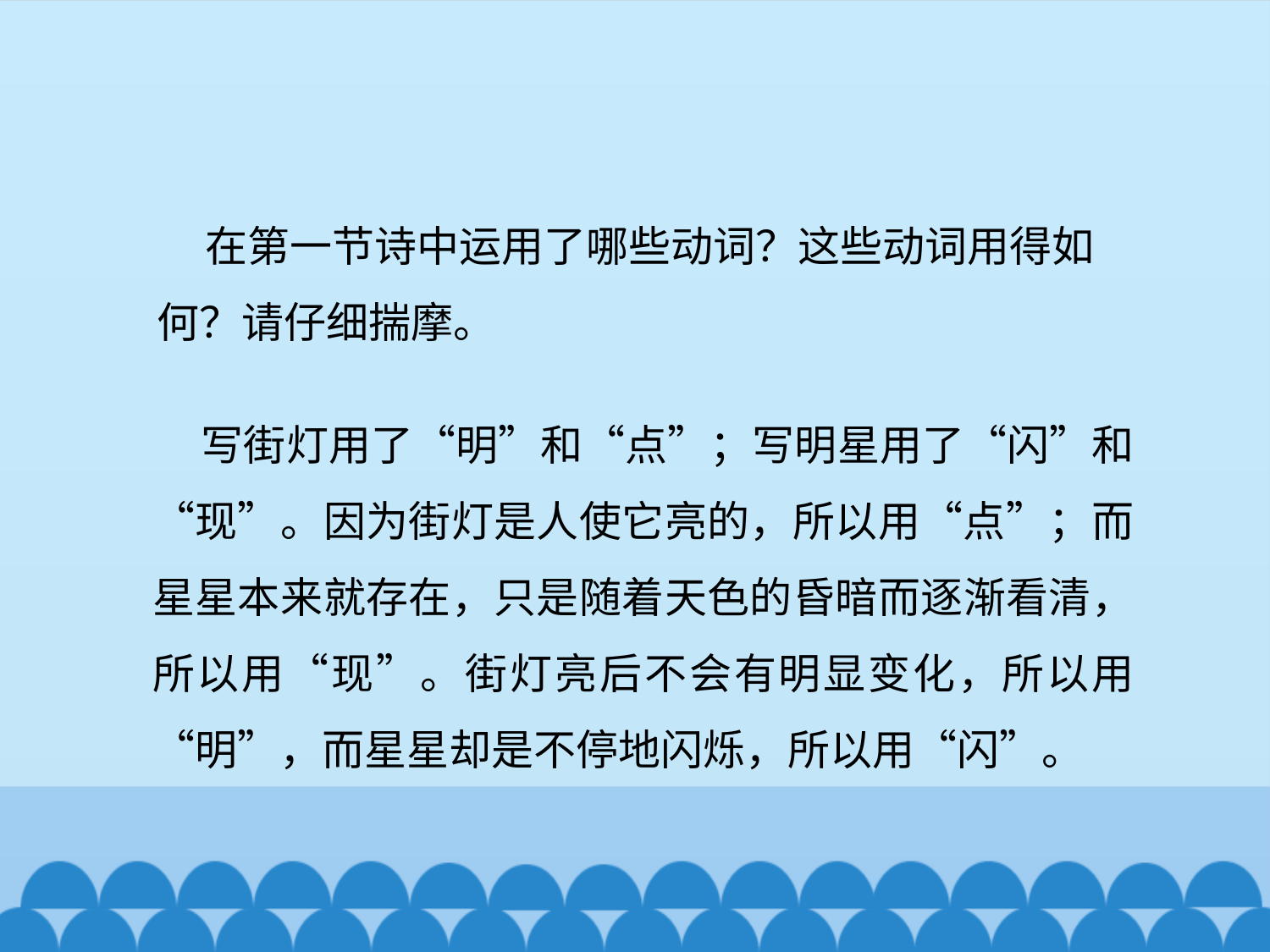

在第一节诗中运用了哪些动词？这些动词用得如何？请仔细揣摩。
    写街灯用了“明”和“点”；写明星用了“闪”和“现”。因为街灯是人使它亮的，所以用“点”；而星星本来就存在，只是随着天色的昏暗而逐渐看清，所以用“现”。街灯亮后不会有明显变化，所以用“明”，而星星却是不停地闪烁，所以用“闪”。